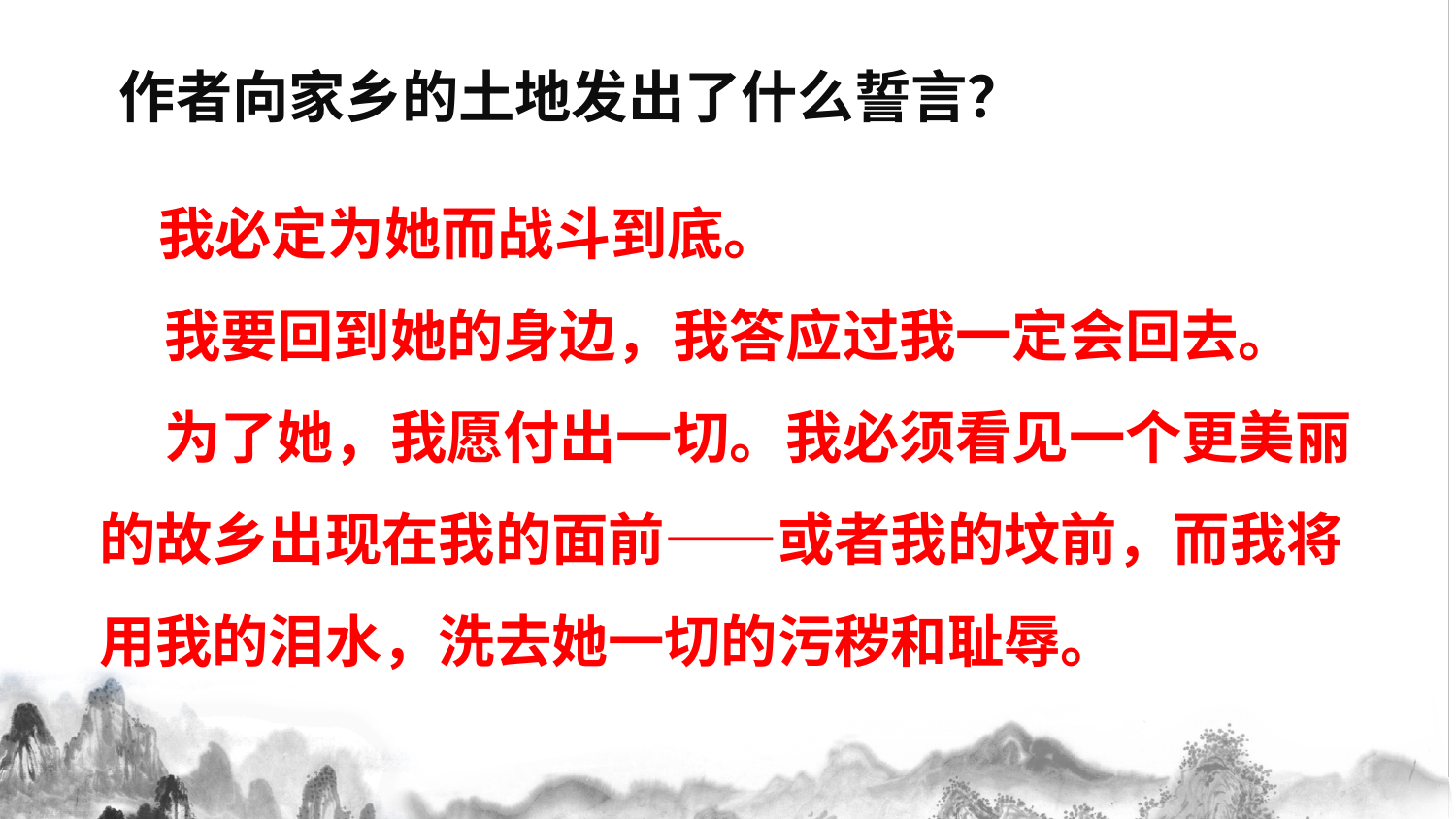

作者向家乡的土地发出了什么誓言？
    我必定为她而战斗到底。
    我要回到她的身边，我答应过我一定会回去。
    为了她，我愿付出一切。我必须看见一个更美丽的故乡出现在我的面前——或者我的坟前，而我将用我的泪水，洗去她一切的污秽和耻辱。